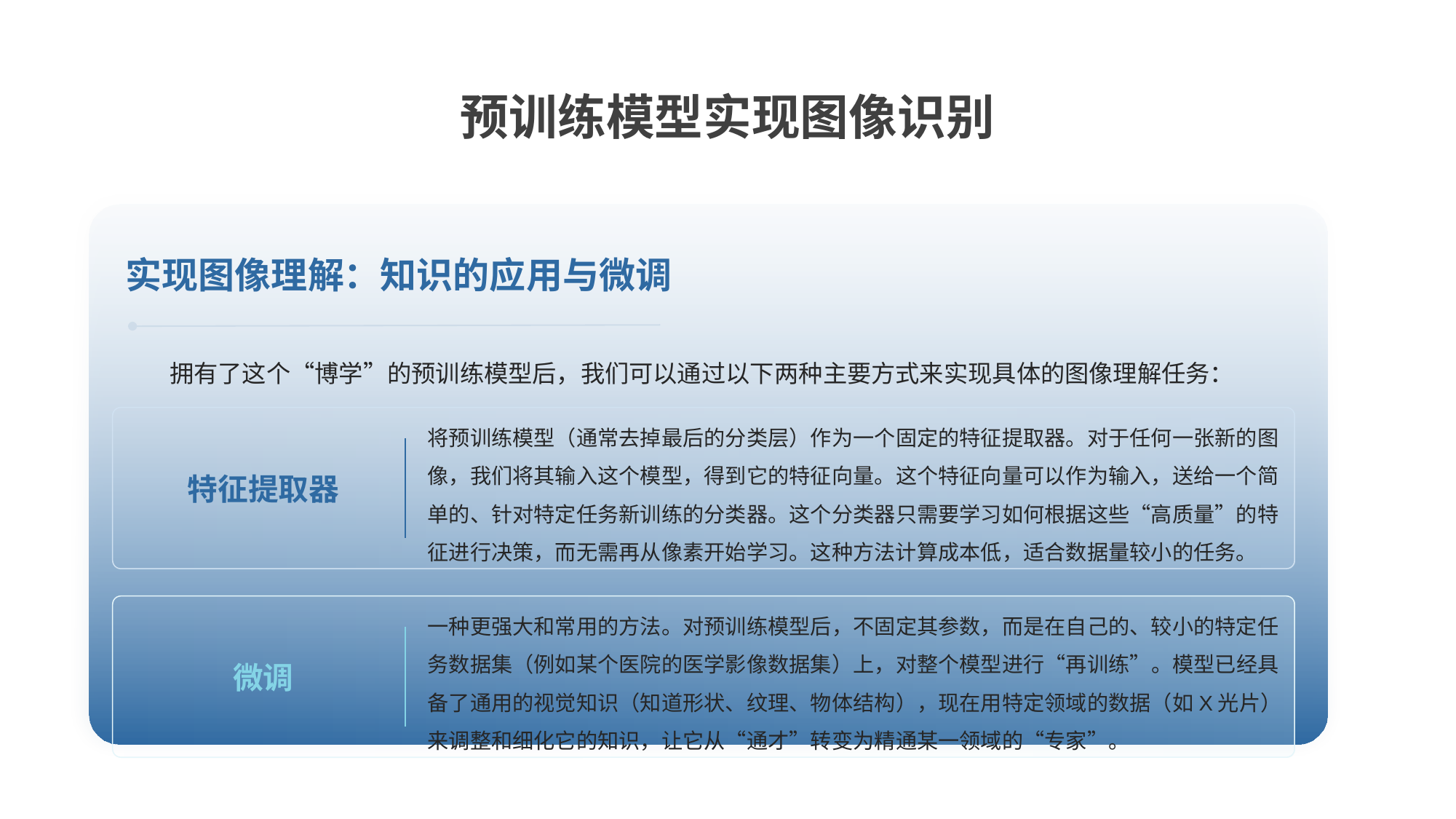

预训练模型实现图像识别

实现图像理解：知识的应用与微调
       拥有了这个“博学”的预训练模型后，我们可以通过以下两种主要方式来实现具体的图像理解任务：

特征提取器
将预训练模型（通常去掉最后的分类层）作为一个固定的特征提取器。对于任何一张新的图像，我们将其输入这个模型，得到它的特征向量。这个特征向量可以作为输入，送给一个简单的、针对特定任务新训练的分类器。这个分类器只需要学习如何根据这些“高质量”的特征进行决策，而无需再从像素开始学习。这种方法计算成本低，适合数据量较小的任务。

微调
一种更强大和常用的方法。对预训练模型后，不固定其参数，而是在自己的、较小的特定任务数据集（例如某个医院的医学影像数据集）上，对整个模型进行“再训练”。模型已经具备了通用的视觉知识（知道形状、纹理、物体结构），现在用特定领域的数据（如X光片）来调整和细化它的知识，让它从“通才”转变为精通某一领域的“专家”。